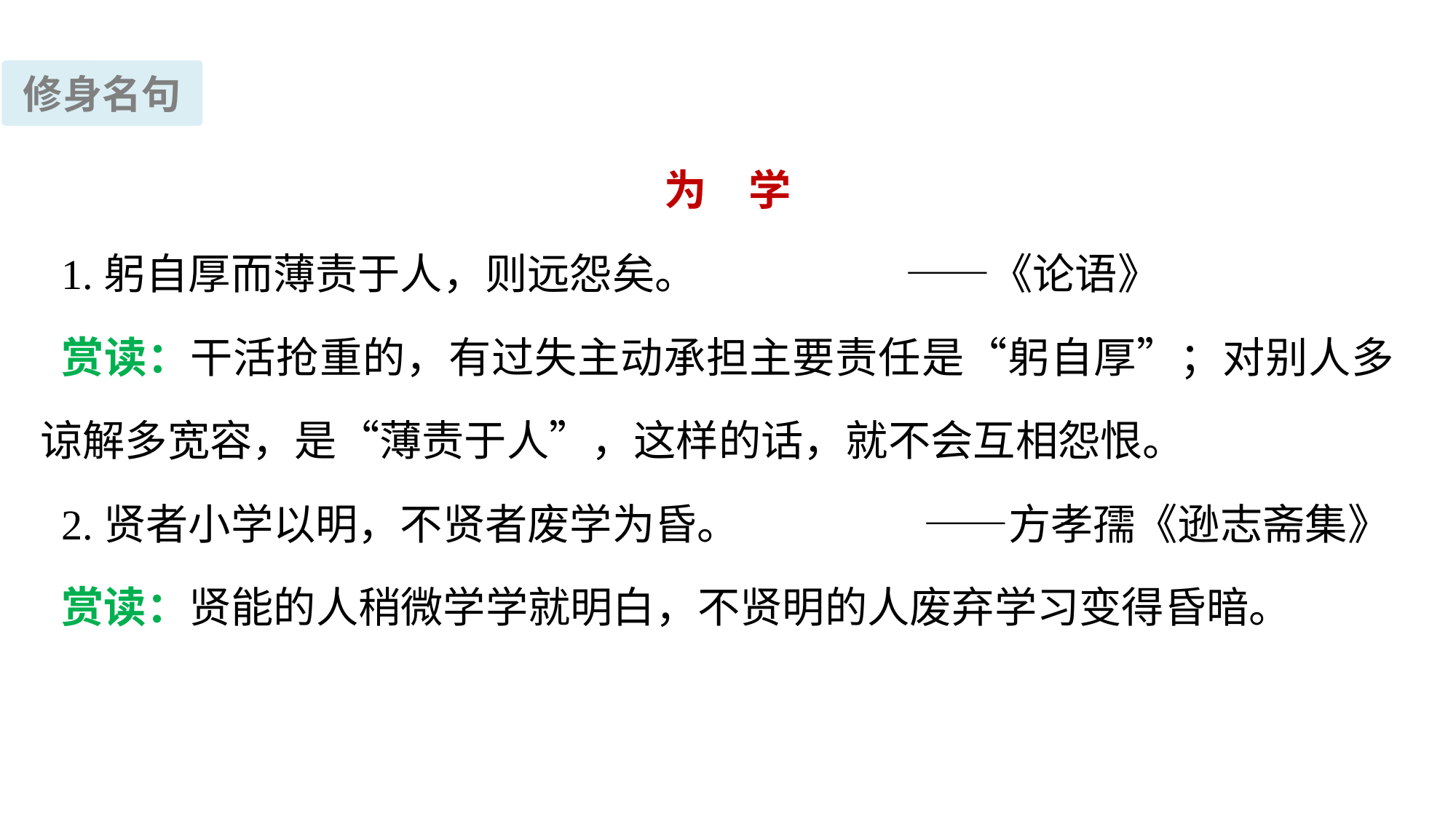

修身名句
为　学
1.躬自厚而薄责于人，则远怨矣。                      ——《论语》
赏读：干活抢重的，有过失主动承担主要责任是“躬自厚”；对别人多谅解多宽容，是“薄责于人”，这样的话，就不会互相怨恨。
2.贤者小学以明，不贤者废学为昏。		 ——方孝孺《逊志斋集》
赏读：贤能的人稍微学学就明白，不贤明的人废弃学习变得昏暗。